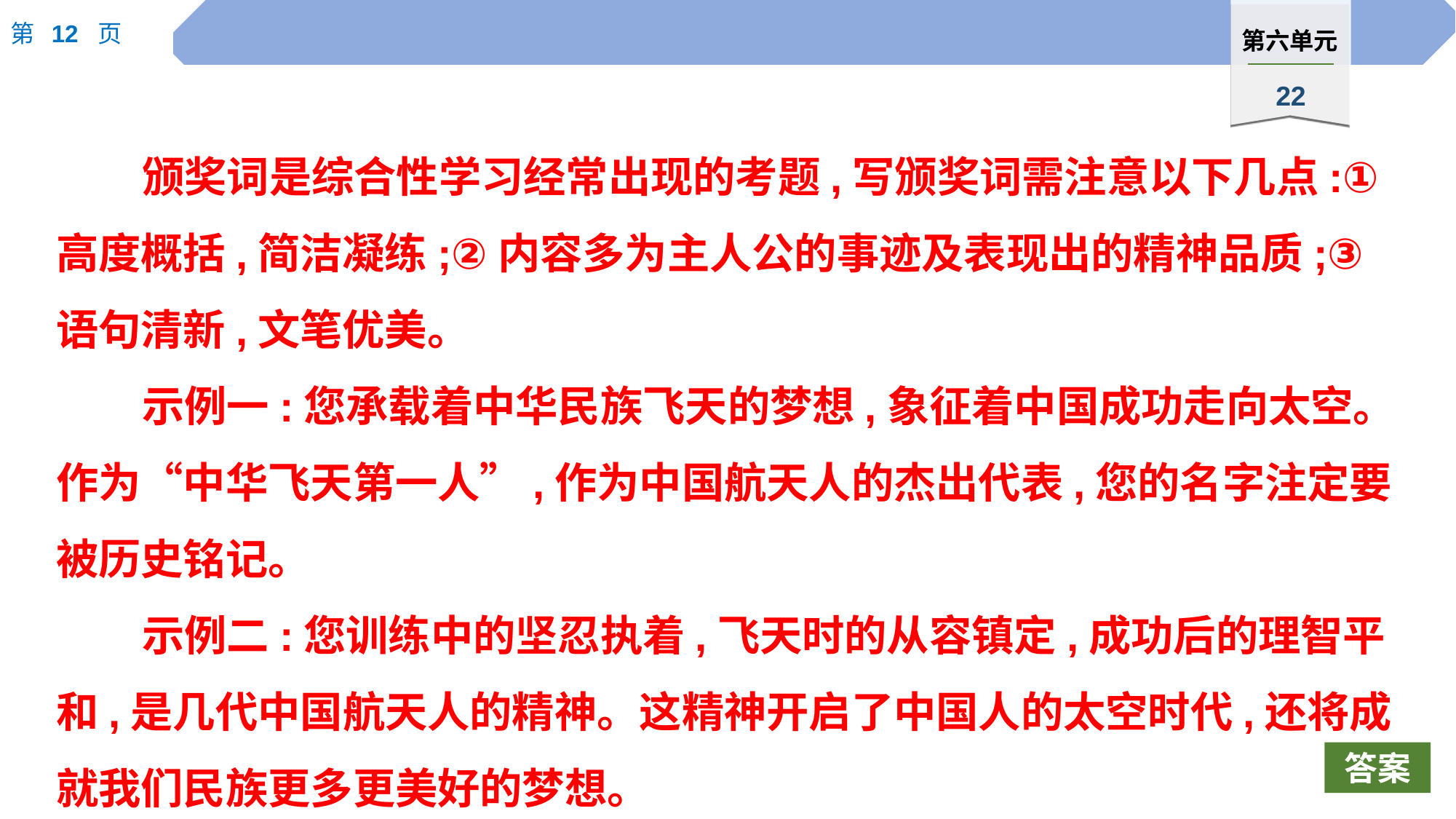

颁奖词是综合性学习经常出现的考题,写颁奖词需注意以下几点:①高度概括,简洁凝练;②内容多为主人公的事迹及表现出的精神品质;③语句清新,文笔优美。
示例一:您承载着中华民族飞天的梦想,象征着中国成功走向太空。作为“中华飞天第一人”,作为中国航天人的杰出代表,您的名字注定要被历史铭记。
示例二:您训练中的坚忍执着,飞天时的从容镇定,成功后的理智平和,是几代中国航天人的精神。这精神开启了中国人的太空时代,还将成就我们民族更多更美好的梦想。
答案